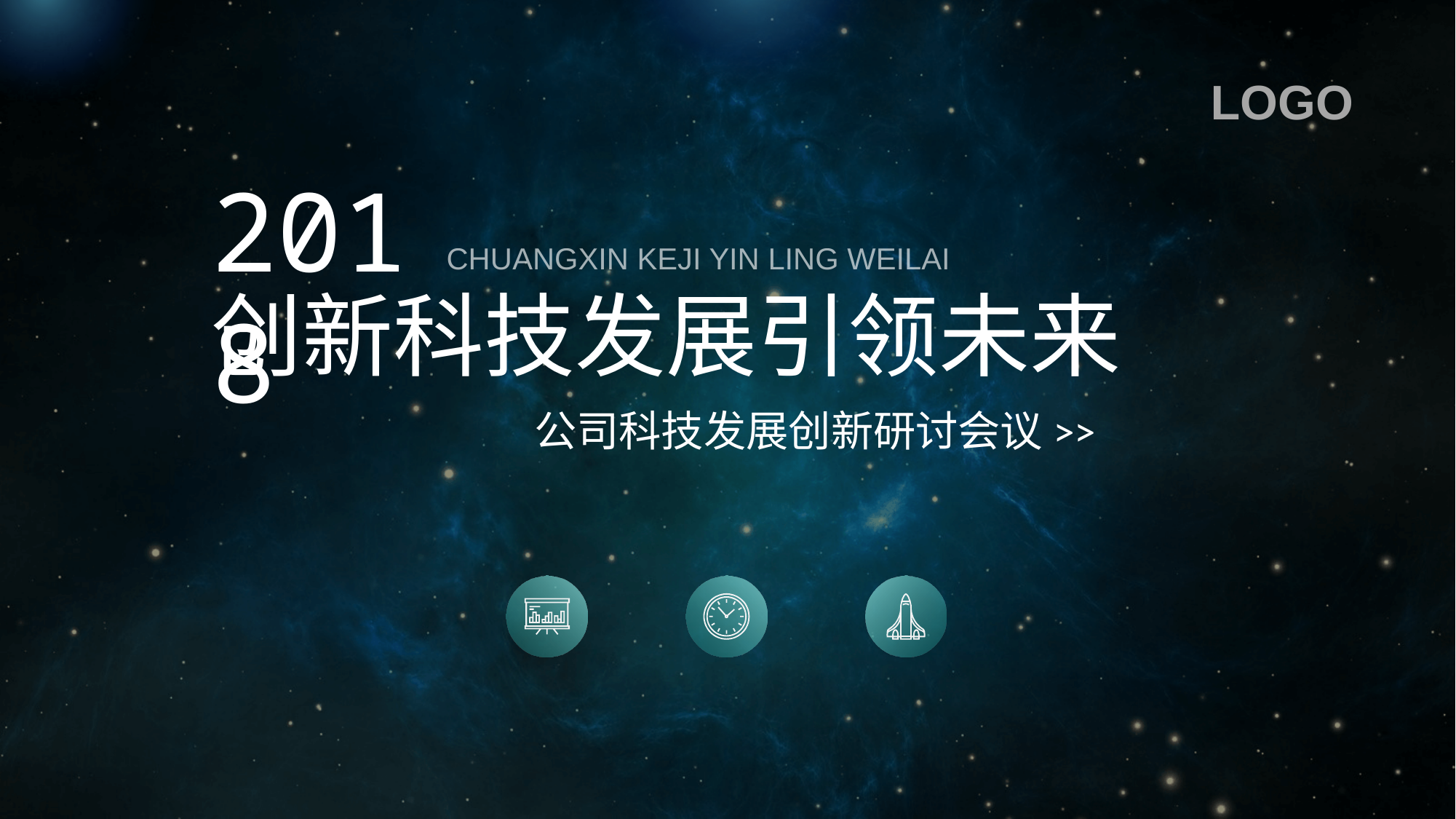

LOGO
2018
CHUANGXIN KEJI YIN LING WEILAI
创新科技发展引领未来
公司科技发展创新研讨会议>>